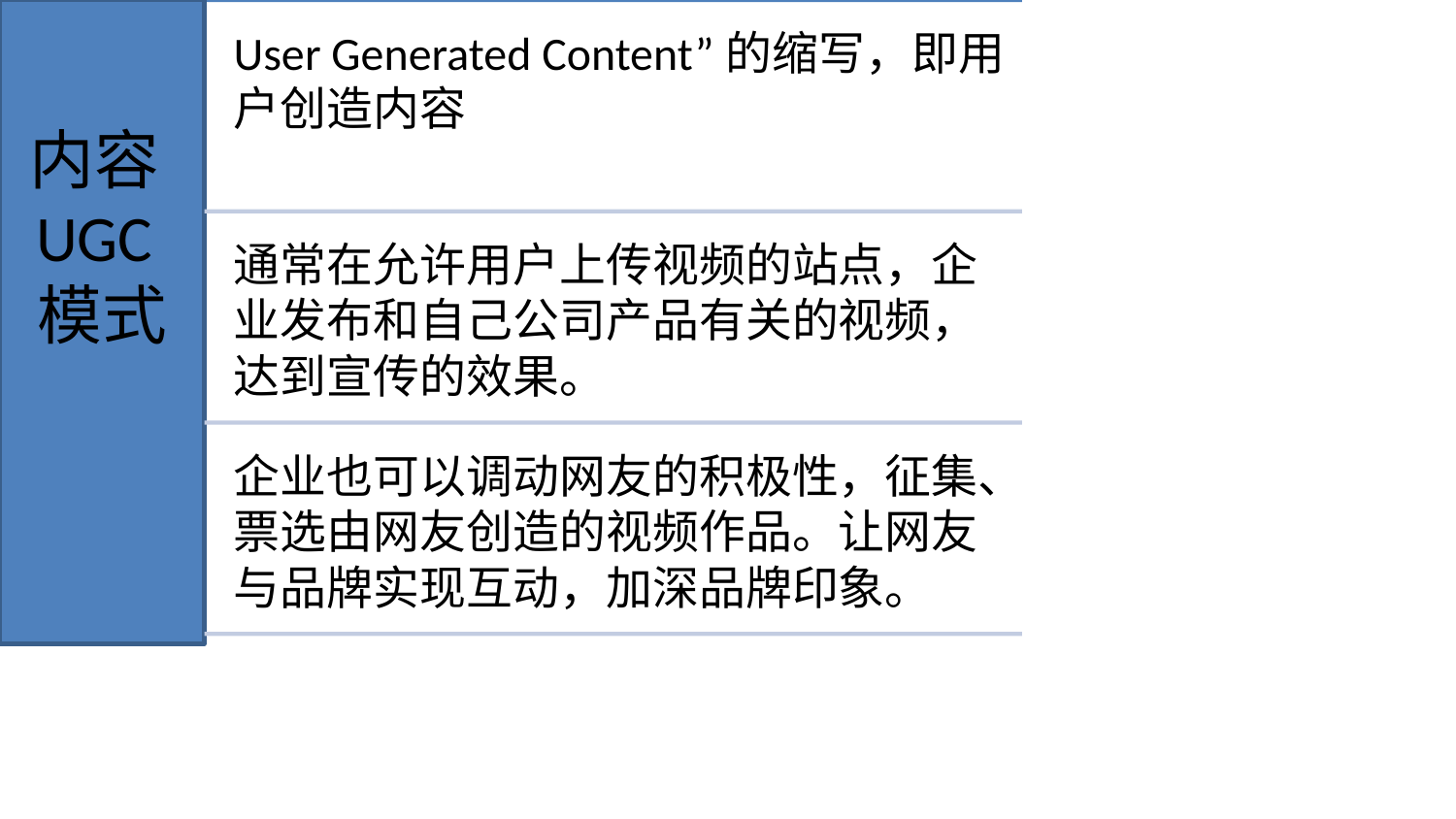

内容UGC模式
User Generated Content”的缩写，即用户创造内容
通常在允许用户上传视频的站点，企业发布和自己公司产品有关的视频，达到宣传的效果。
企业也可以调动网友的积极性，征集、票选由网友创造的视频作品。让网友与品牌实现互动，加深品牌印象。
#